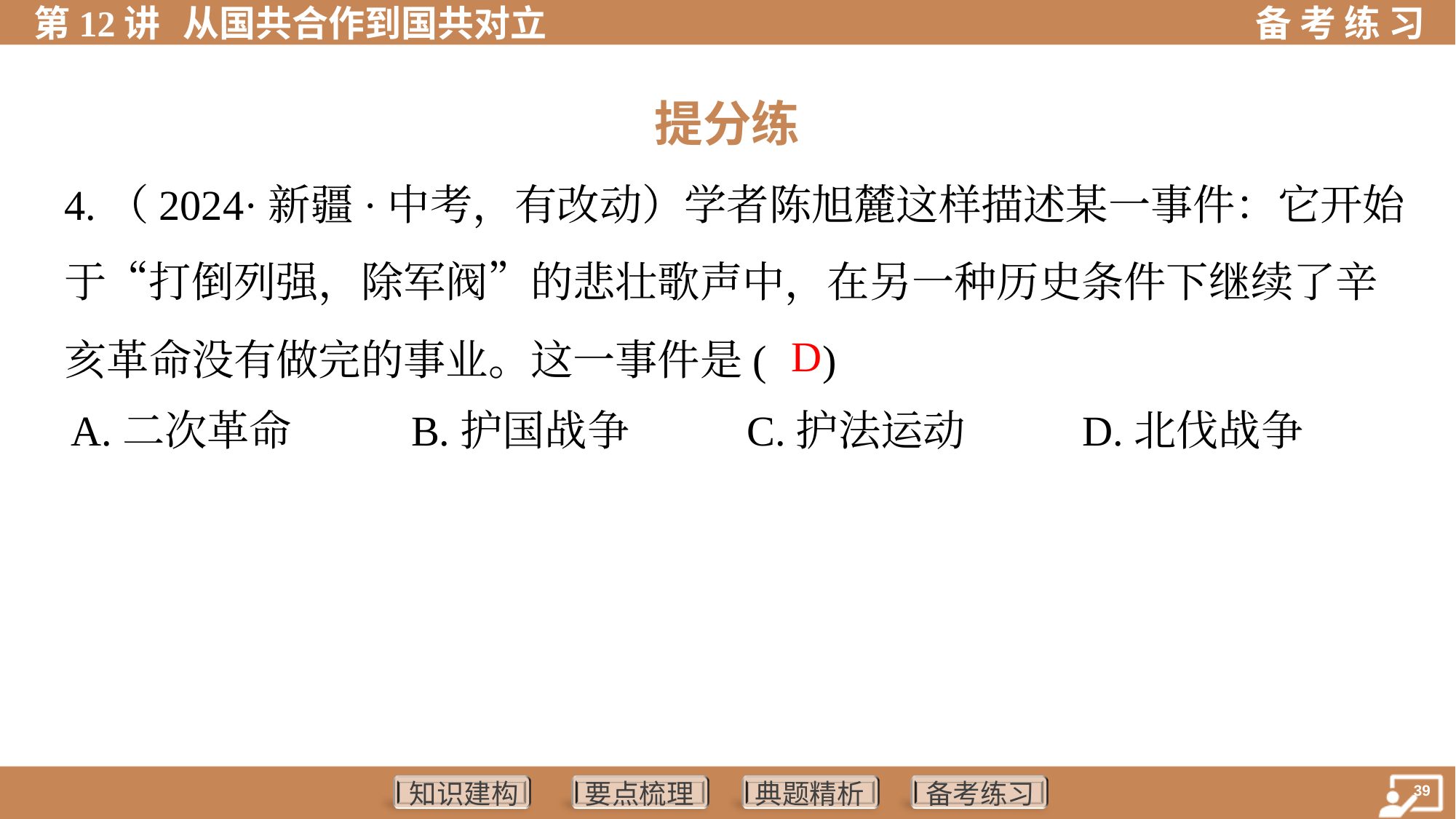

提分练
4.（2024·新疆·中考，有改动）学者陈旭麓这样描述某一事件：它开始
于“打倒列强，除军阀”的悲壮歌声中，在另一种历史条件下继续了辛
亥革命没有做完的事业。这一事件是(     )
  D
A.二次革命	B.护国战争	C.护法运动	D.北伐战争